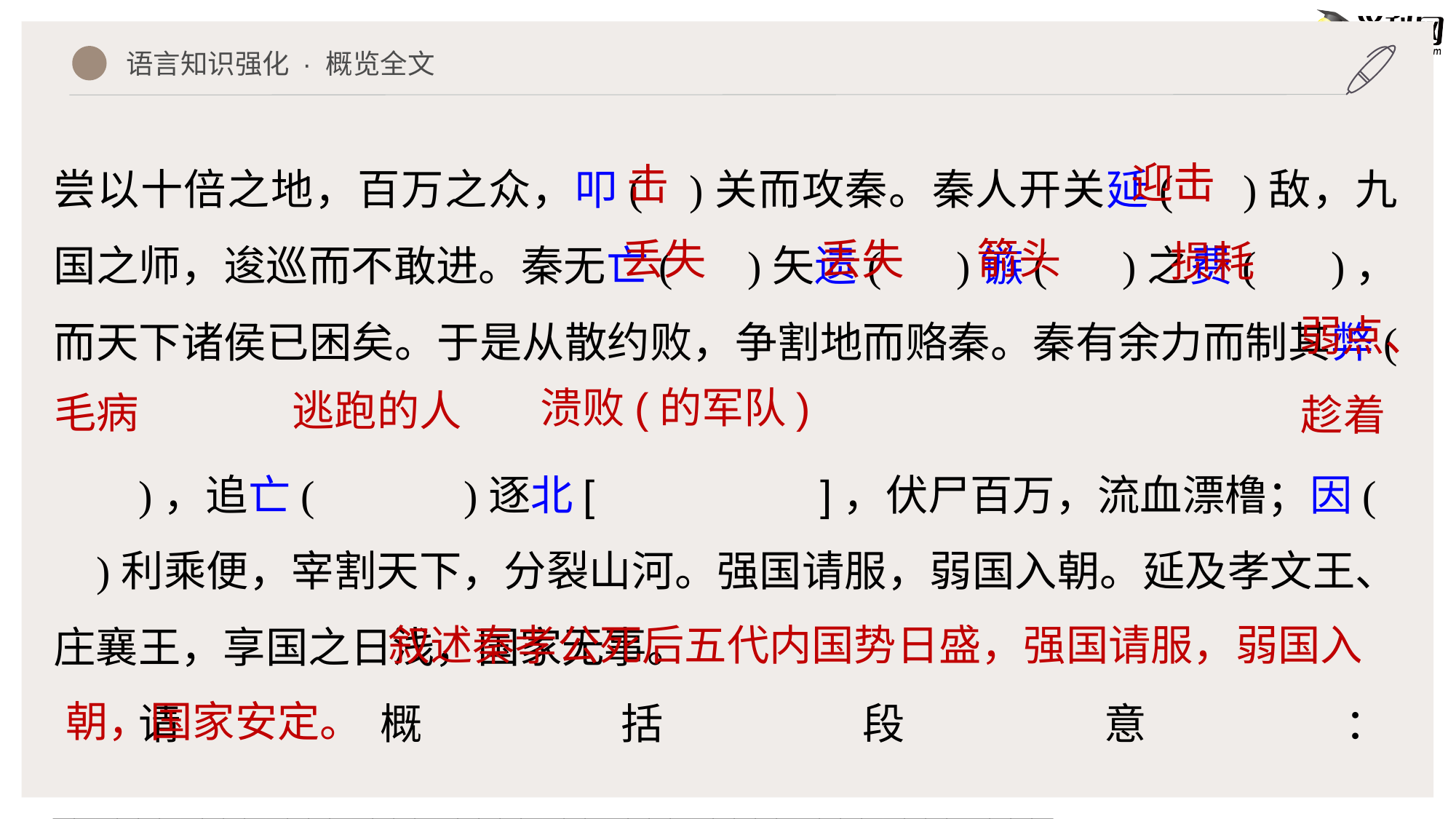

语言知识强化 · 概览全文

尝以十倍之地，百万之众，叩(    )关而攻秦。秦人开关延(      )敌，九国之师，逡巡而不敢进。秦无亡(       )矢遗(       )镞(       )之费(       )，而天下诸侯已困矣。于是从散约败，争割地而赂秦。秦有余力而制其弊(
        )，追亡(              )逐北[                   ]，伏尸百万，流血漂橹；因(       )利乘便，宰割天下，分裂山河。强国请服，弱国入朝。延及孝文王、庄襄王，享国之日浅，国家无事。
请概括段意：_______________________________________________
________________

迎击
击
箭头
丢失
丢失
损耗
弱点、
溃败(的军队)
逃跑的人
毛病
趁着
                                 叙述秦孝公死后五代内国势日盛，强国请服，弱国入朝，国家安定。